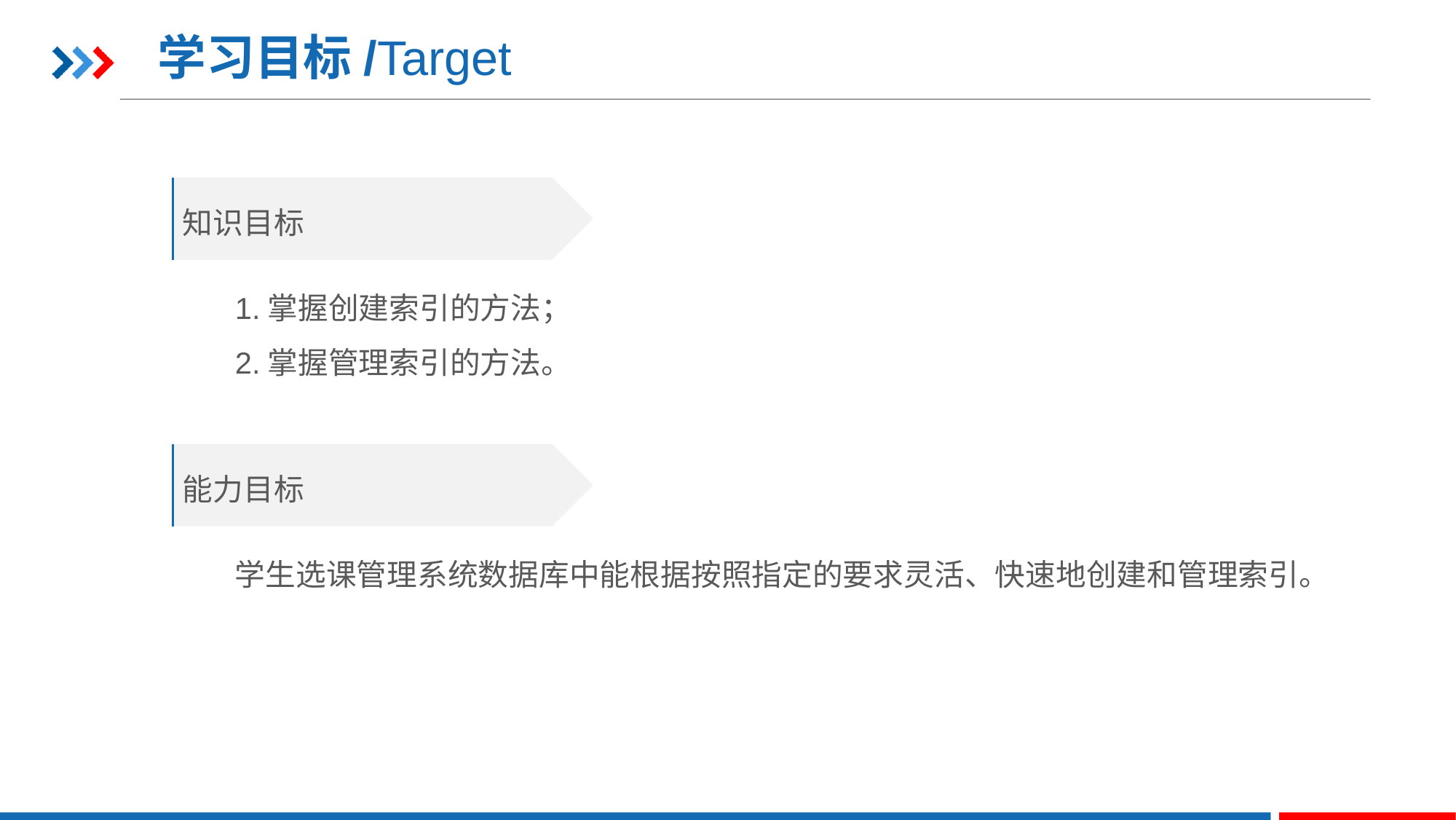

学习目标/Target
知识目标

1.掌握创建索引的方法；
2.掌握管理索引的方法。
能力目标

学生选课管理系统数据库中能根据按照指定的要求灵活、快速地创建和管理索引。